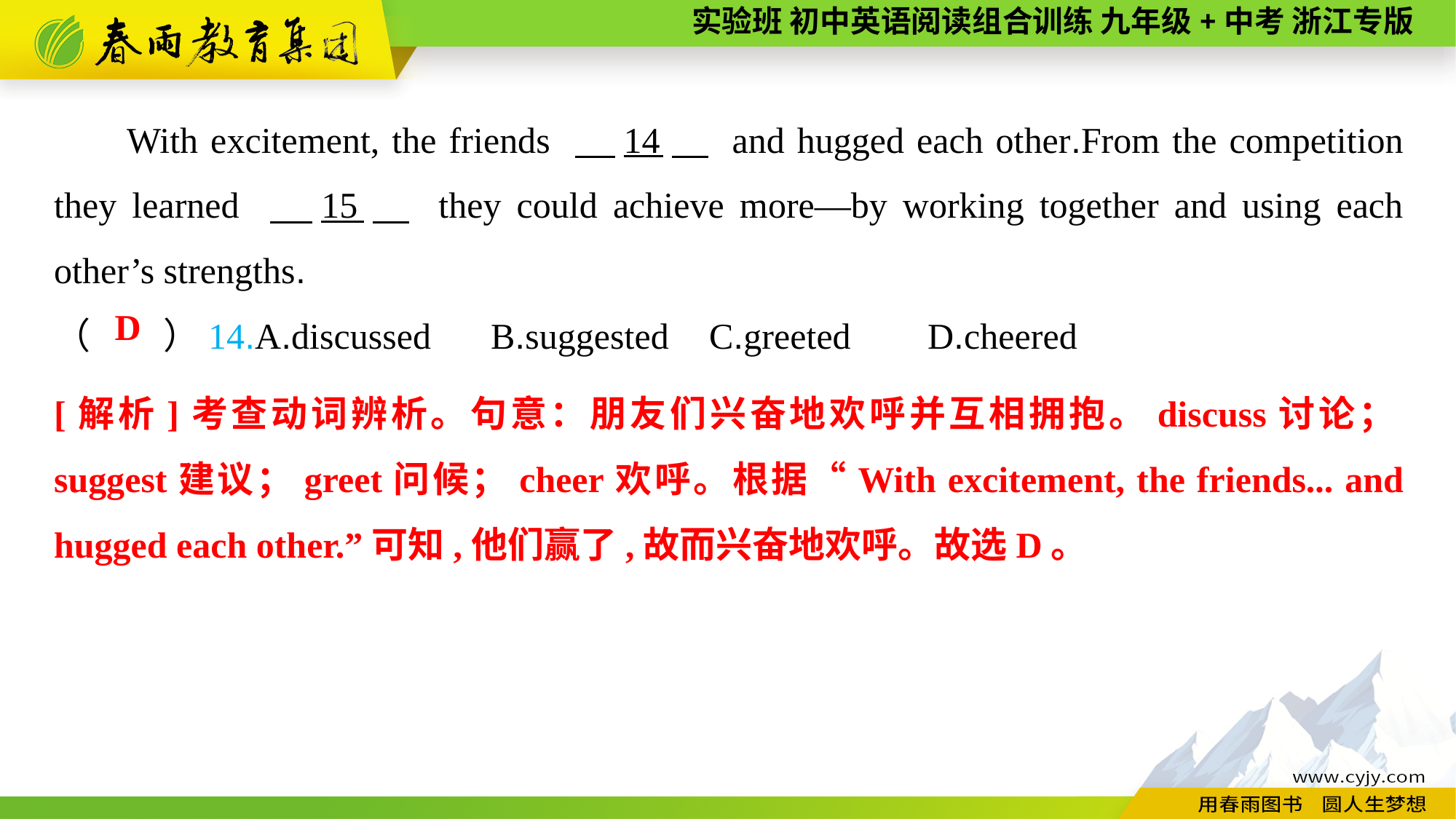

With excitement, the friends 　14　 and hugged each other.From the competition they learned 　15　 they could achieve more—by working together and using each other’s strengths.
（　　）14.A.discussed	B.suggested	C.greeted	D.cheered
D
[解析]考查动词辨析。句意：朋友们兴奋地欢呼并互相拥抱。discuss讨论；suggest建议；greet问候；cheer欢呼。根据“With excitement, the friends... and hugged each other.”可知,他们赢了,故而兴奋地欢呼。故选D。